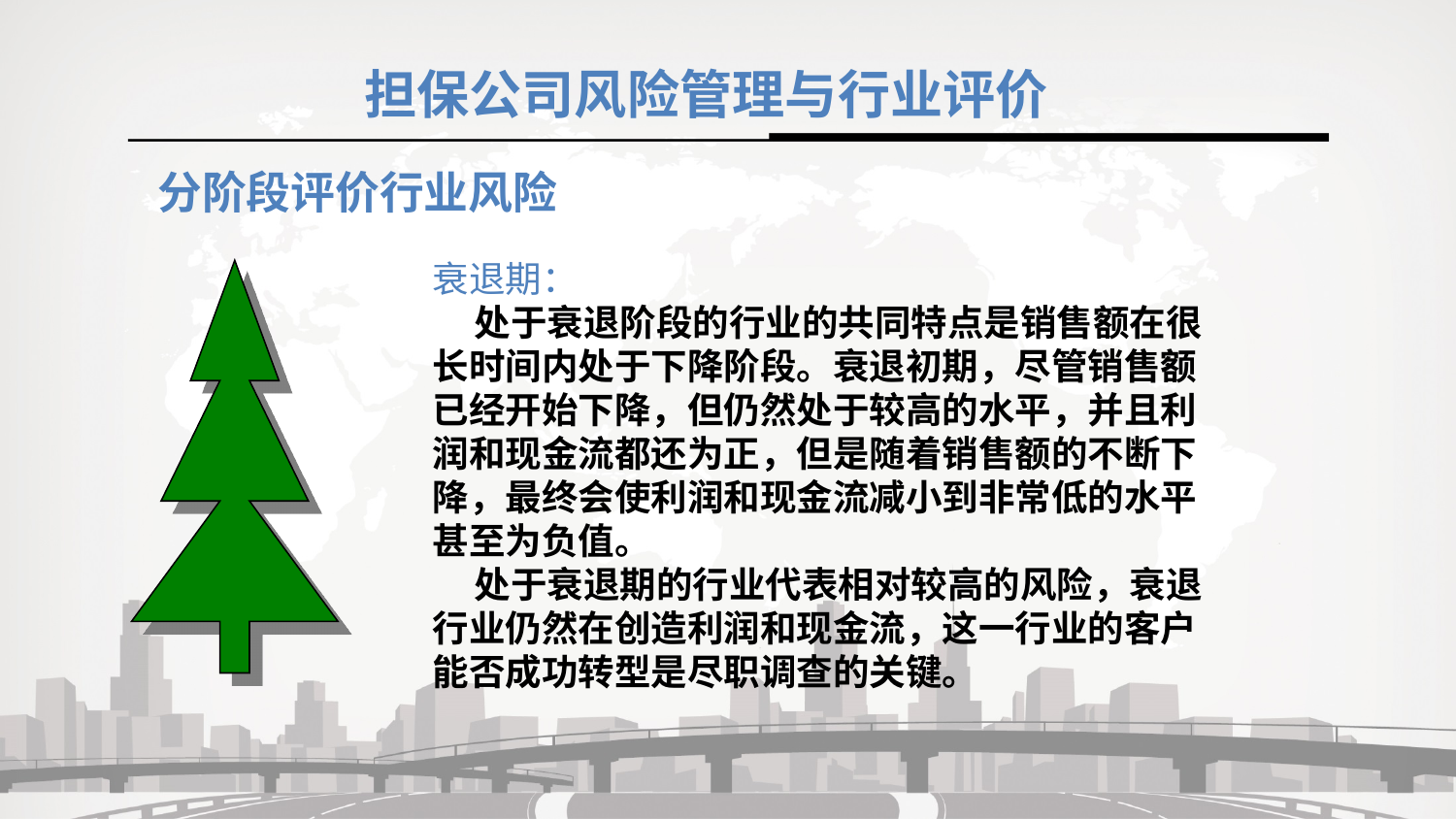

担保公司风险管理与行业评价
分阶段评价行业风险
衰退期：
    处于衰退阶段的行业的共同特点是销售额在很长时间内处于下降阶段。衰退初期，尽管销售额已经开始下降，但仍然处于较高的水平，并且利润和现金流都还为正，但是随着销售额的不断下降，最终会使利润和现金流减小到非常低的水平甚至为负值。
    处于衰退期的行业代表相对较高的风险，衰退行业仍然在创造利润和现金流，这一行业的客户能否成功转型是尽职调查的关键。